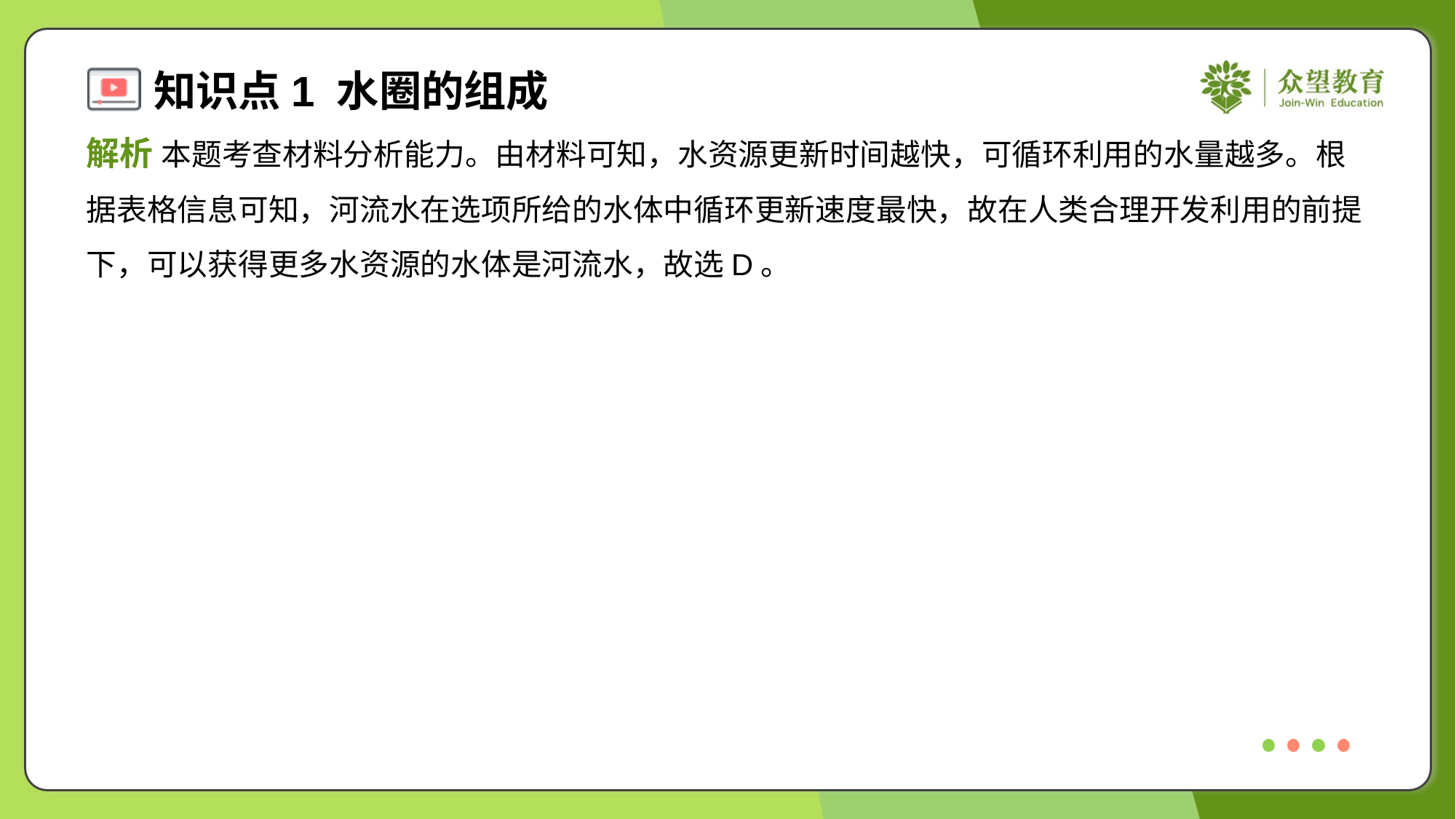

解析 本题考查材料分析能力。由材料可知，水资源更新时间越快，可循环利用的水量越多。根
据表格信息可知，河流水在选项所给的水体中循环更新速度最快，故在人类合理开发利用的前提
下，可以获得更多水资源的水体是河流水，故选D。